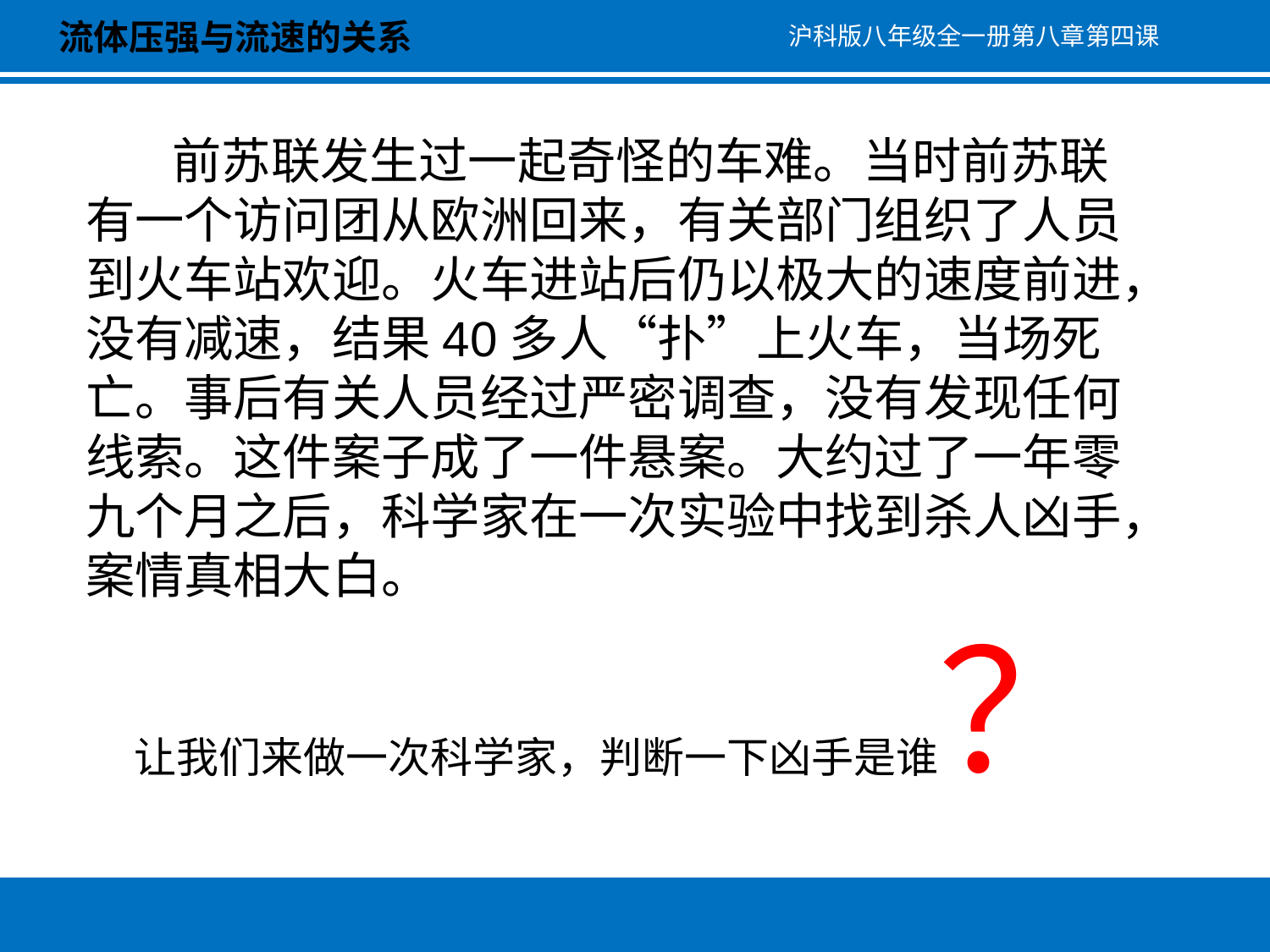

流体压强与流速的关系
沪科版八年级全一册第八章第四课

           前苏联发生过一起奇怪的车难。当时前苏联有一个访问团从欧洲回来，有关部门组织了人员到火车站欢迎。火车进站后仍以极大的速度前进，没有减速，结果40多人“扑”上火车，当场死亡。事后有关人员经过严密调查，没有发现任何线索。这件案子成了一件悬案。大约过了一年零九个月之后，科学家在一次实验中找到杀人凶手，案情真相大白。
    让我们来做一次科学家，判断一下凶手是谁？